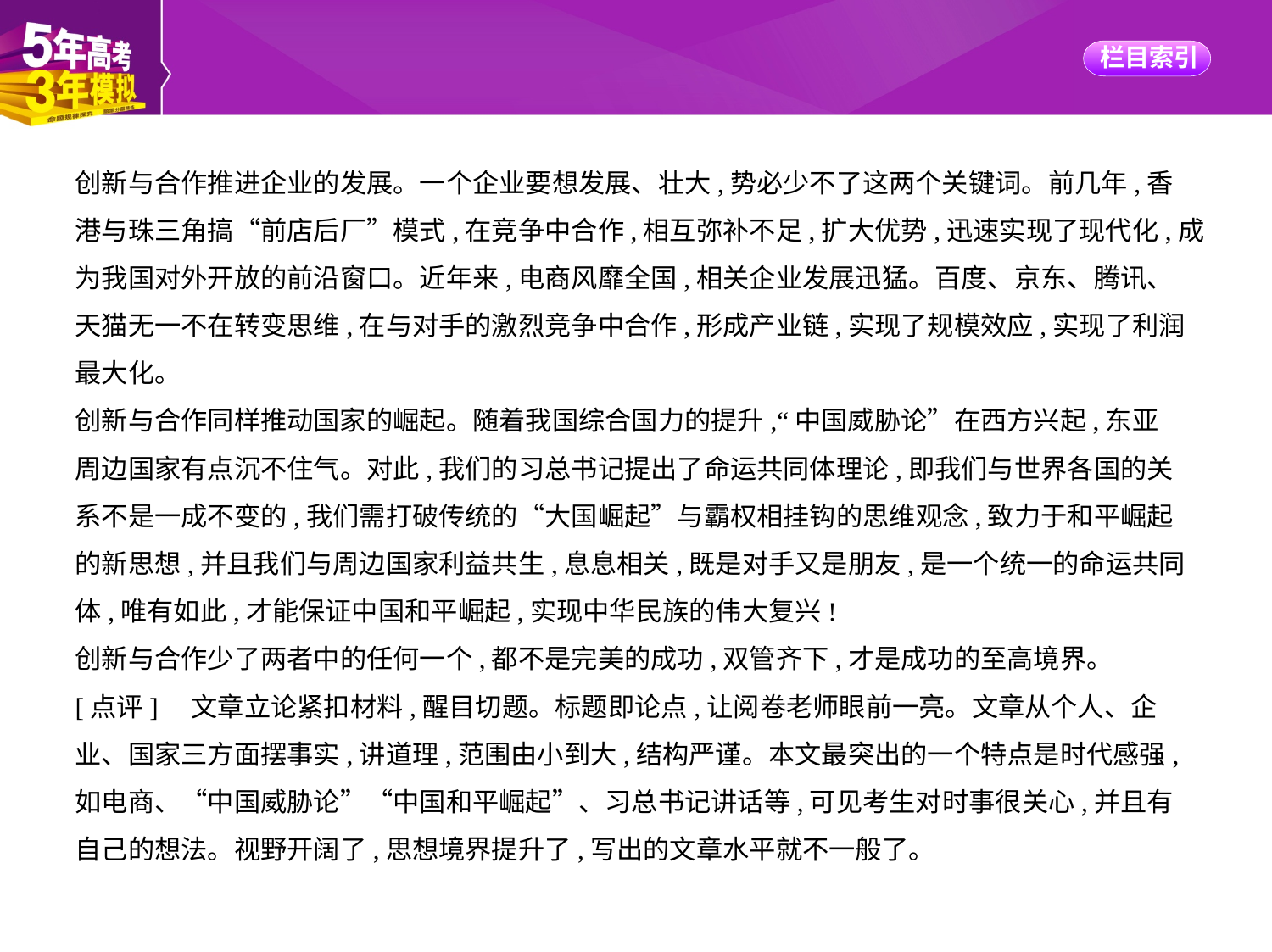

创新与合作推进企业的发展。一个企业要想发展、壮大,势必少不了这两个关键词。前几年,香
港与珠三角搞“前店后厂”模式,在竞争中合作,相互弥补不足,扩大优势,迅速实现了现代化,成
为我国对外开放的前沿窗口。近年来,电商风靡全国,相关企业发展迅猛。百度、京东、腾讯、
天猫无一不在转变思维,在与对手的激烈竞争中合作,形成产业链,实现了规模效应,实现了利润
最大化。
创新与合作同样推动国家的崛起。随着我国综合国力的提升,“中国威胁论”在西方兴起,东亚
周边国家有点沉不住气。对此,我们的习总书记提出了命运共同体理论,即我们与世界各国的关
系不是一成不变的,我们需打破传统的“大国崛起”与霸权相挂钩的思维观念,致力于和平崛起
的新思想,并且我们与周边国家利益共生,息息相关,既是对手又是朋友,是一个统一的命运共同
体,唯有如此,才能保证中国和平崛起,实现中华民族的伟大复兴!
创新与合作少了两者中的任何一个,都不是完美的成功,双管齐下,才是成功的至高境界。
[点评]　文章立论紧扣材料,醒目切题。标题即论点,让阅卷老师眼前一亮。文章从个人、企
业、国家三方面摆事实,讲道理,范围由小到大,结构严谨。本文最突出的一个特点是时代感强,
如电商、“中国威胁论”“中国和平崛起”、习总书记讲话等,可见考生对时事很关心,并且有
自己的想法。视野开阔了,思想境界提升了,写出的文章水平就不一般了。